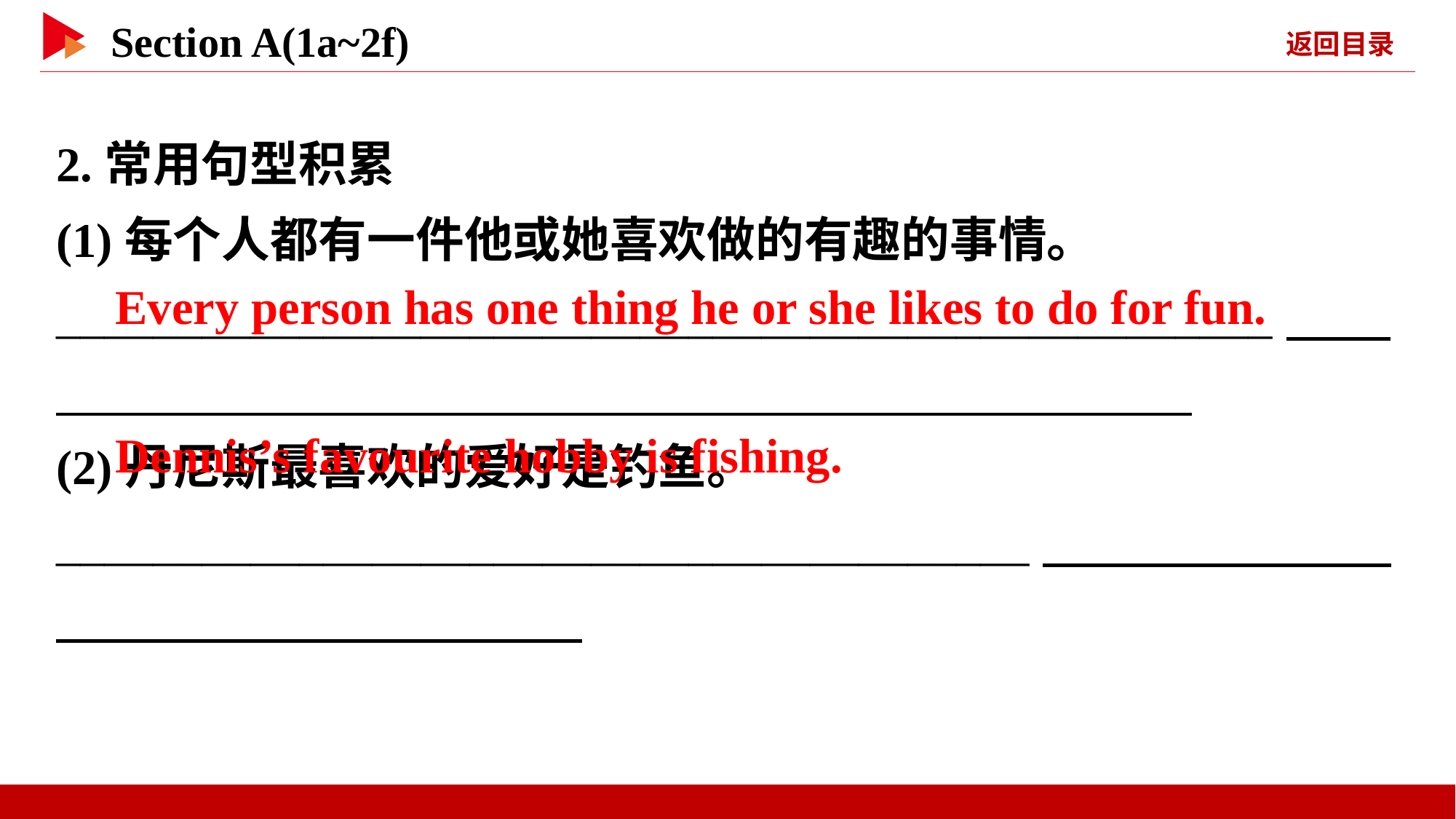

2.常用句型积累
(1)每个人都有一件他或她喜欢做的有趣的事情。
__________________________________________________
(2)丹尼斯最喜欢的爱好是钓鱼。
________________________________________
　Every person has one thing he or she likes to do for fun.
　Dennis’s favourite hobby is fishing.